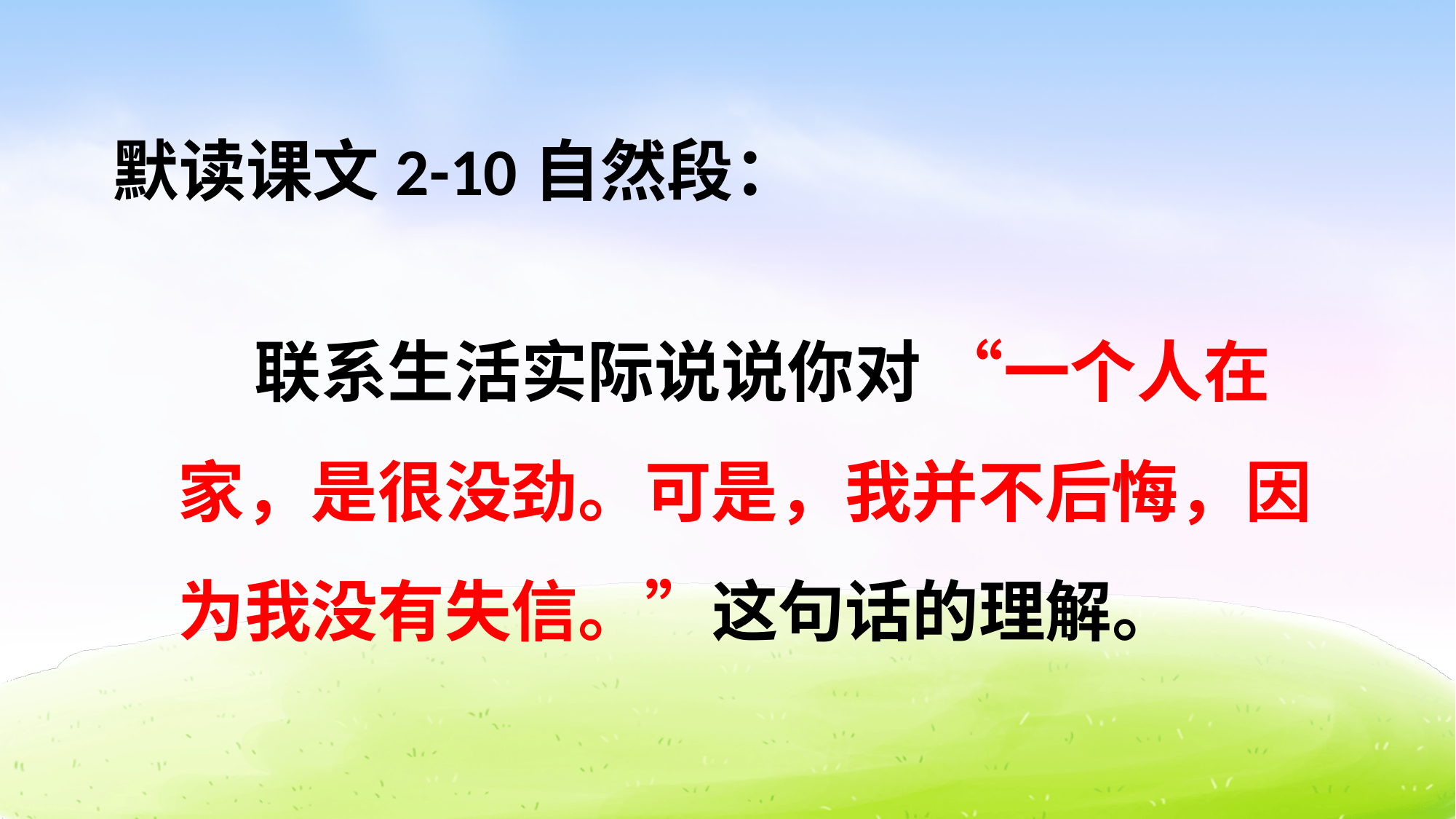

默读课文2-10自然段：
    联系生活实际说说你对 “一个人在家，是很没劲。可是，我并不后悔，因为我没有失信。”这句话的理解。